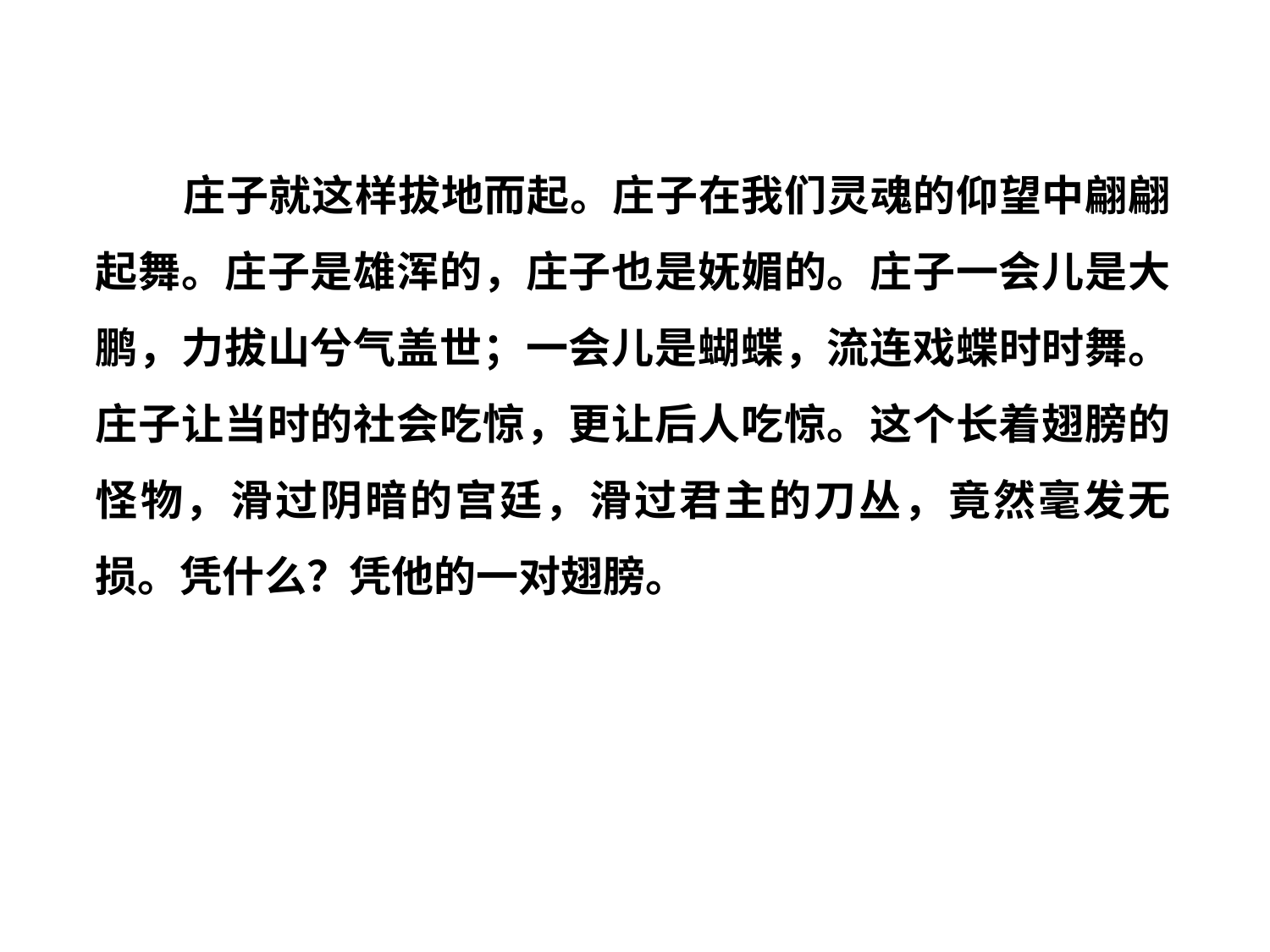

庄子就这样拔地而起。庄子在我们灵魂的仰望中翩翩起舞。庄子是雄浑的，庄子也是妩媚的。庄子一会儿是大鹏，力拔山兮气盖世；一会儿是蝴蝶，流连戏蝶时时舞。庄子让当时的社会吃惊，更让后人吃惊。这个长着翅膀的怪物，滑过阴暗的宫廷，滑过君主的刀丛，竟然毫发无损。凭什么？凭他的一对翅膀。